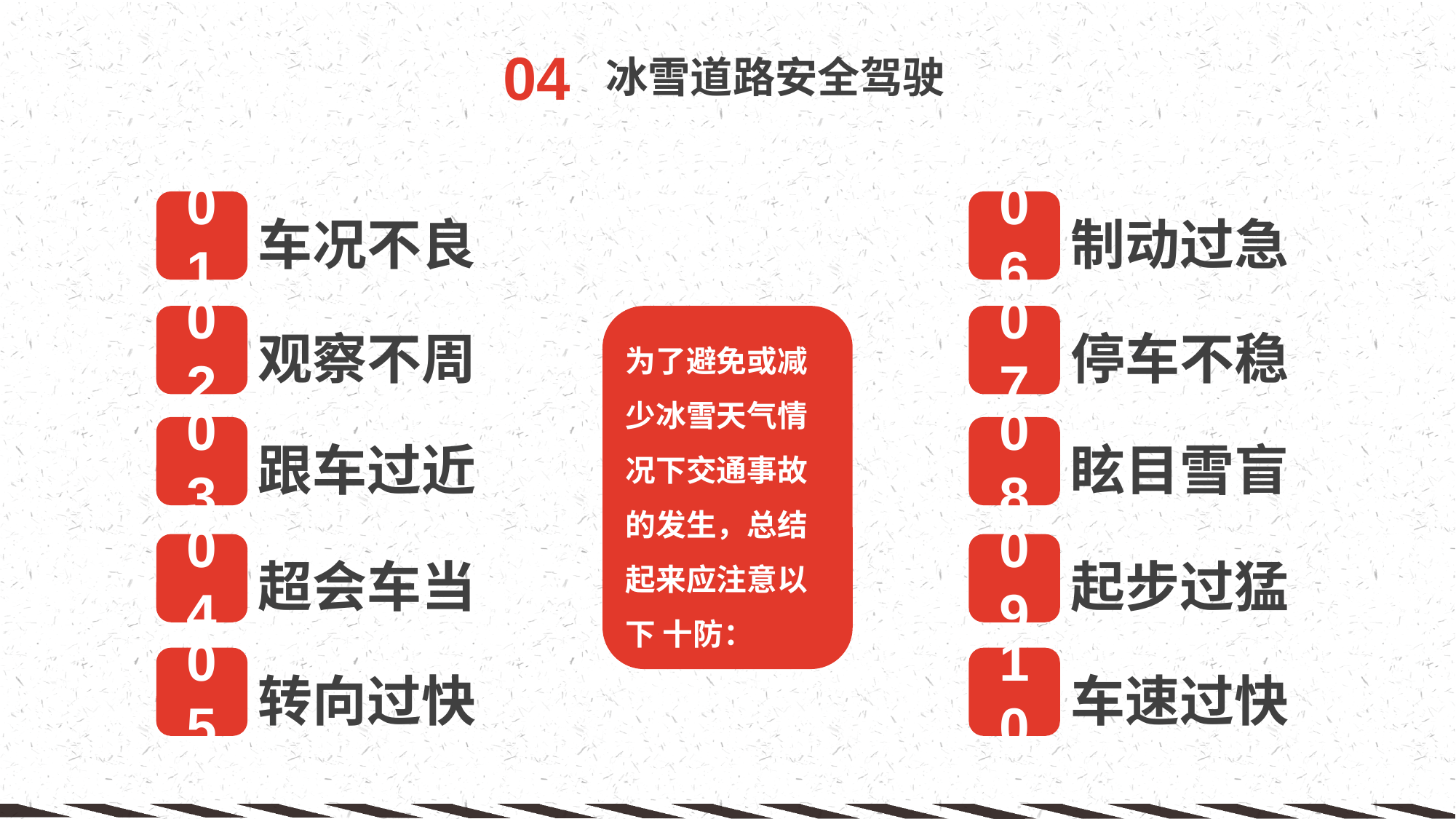

01
车况不良
06
制动过急
02
观察不周
为了避免或减少冰雪天气情况下交通事故的发生，总结起来应注意以下 十防：
07
停车不稳
03
跟车过近
08
眩目雪盲
04
超会车当
09
起步过猛
05
转向过快
10
车速过快